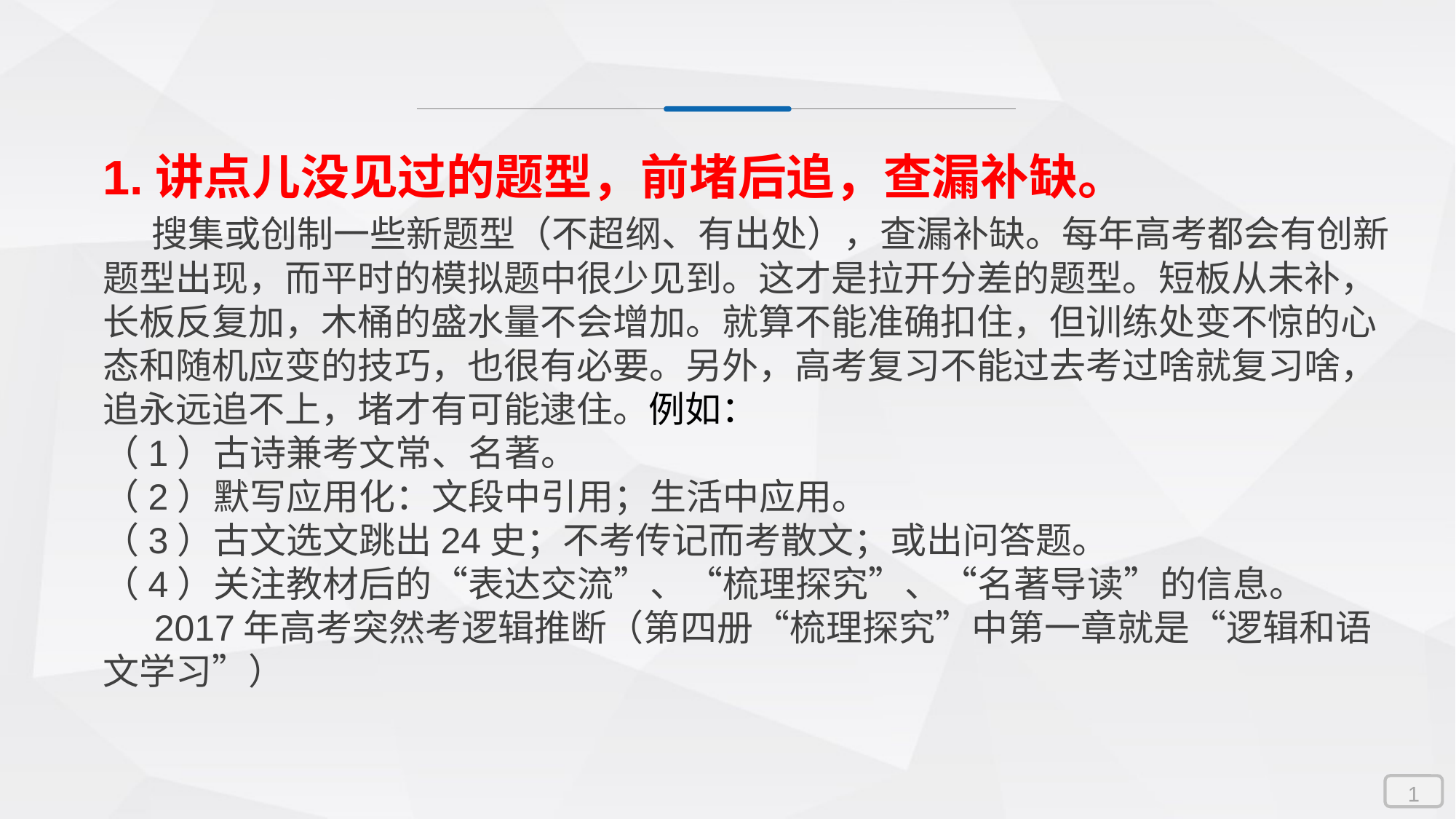

1.讲点儿没见过的题型，前堵后追，查漏补缺。
    搜集或创制一些新题型（不超纲、有出处），查漏补缺。每年高考都会有创新题型出现，而平时的模拟题中很少见到。这才是拉开分差的题型。短板从未补，长板反复加，木桶的盛水量不会增加。就算不能准确扣住，但训练处变不惊的心态和随机应变的技巧，也很有必要。另外，高考复习不能过去考过啥就复习啥，追永远追不上，堵才有可能逮住。例如：
（1）古诗兼考文常、名著。
（2）默写应用化：文段中引用；生活中应用。
（3）古文选文跳出24史；不考传记而考散文；或出问答题。
（4）关注教材后的“表达交流”、“梳理探究”、“名著导读”的信息。
     2017年高考突然考逻辑推断（第四册“梳理探究”中第一章就是“逻辑和语文学习”）